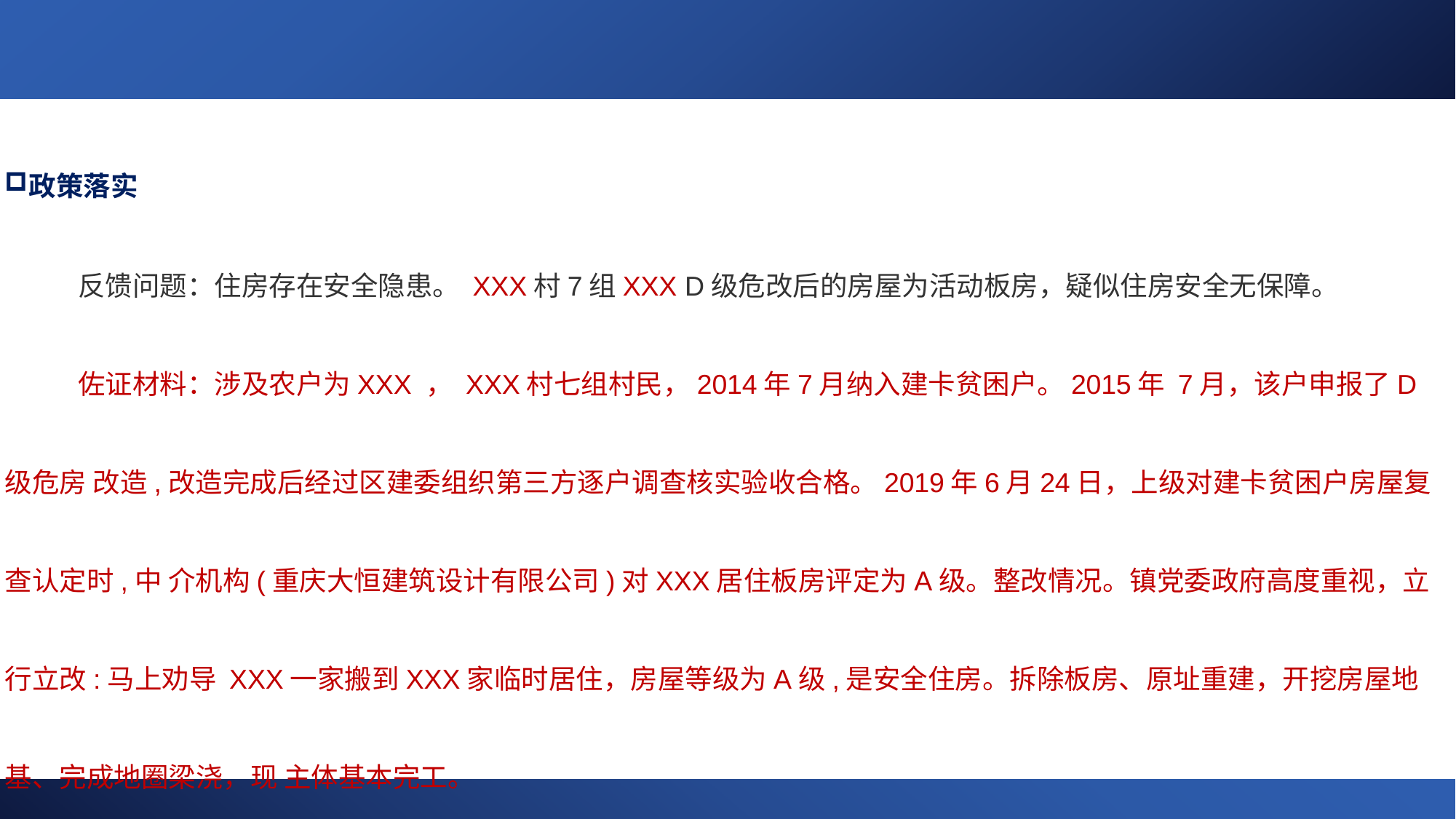

政策落实

反馈问题：住房存在安全隐患。 XXX村7组XXX D级危改后的房屋为活动板房，疑似住房安全无保障。
佐证材料：涉及农户为XXX ， XXX村七组村民，2014年7月纳入建卡贫困户。2015年 7月，该户申报了D级危房 改造,改造完成后经过区建委组织第三方逐户调查核实验收合格。2019年6月24日，上级对建卡贫困户房屋复查认定时,中 介机构(重庆大恒建筑设计有限公司)对XXX居住板房评定为A级。整改情况。镇党委政府高度重视，立行立改:马上劝导 XXX一家搬到XXX家临时居住，房屋等级为A级,是安全住房。拆除板房、原址重建，开挖房屋地基、完成地圈梁浇，现 主体基本完工。